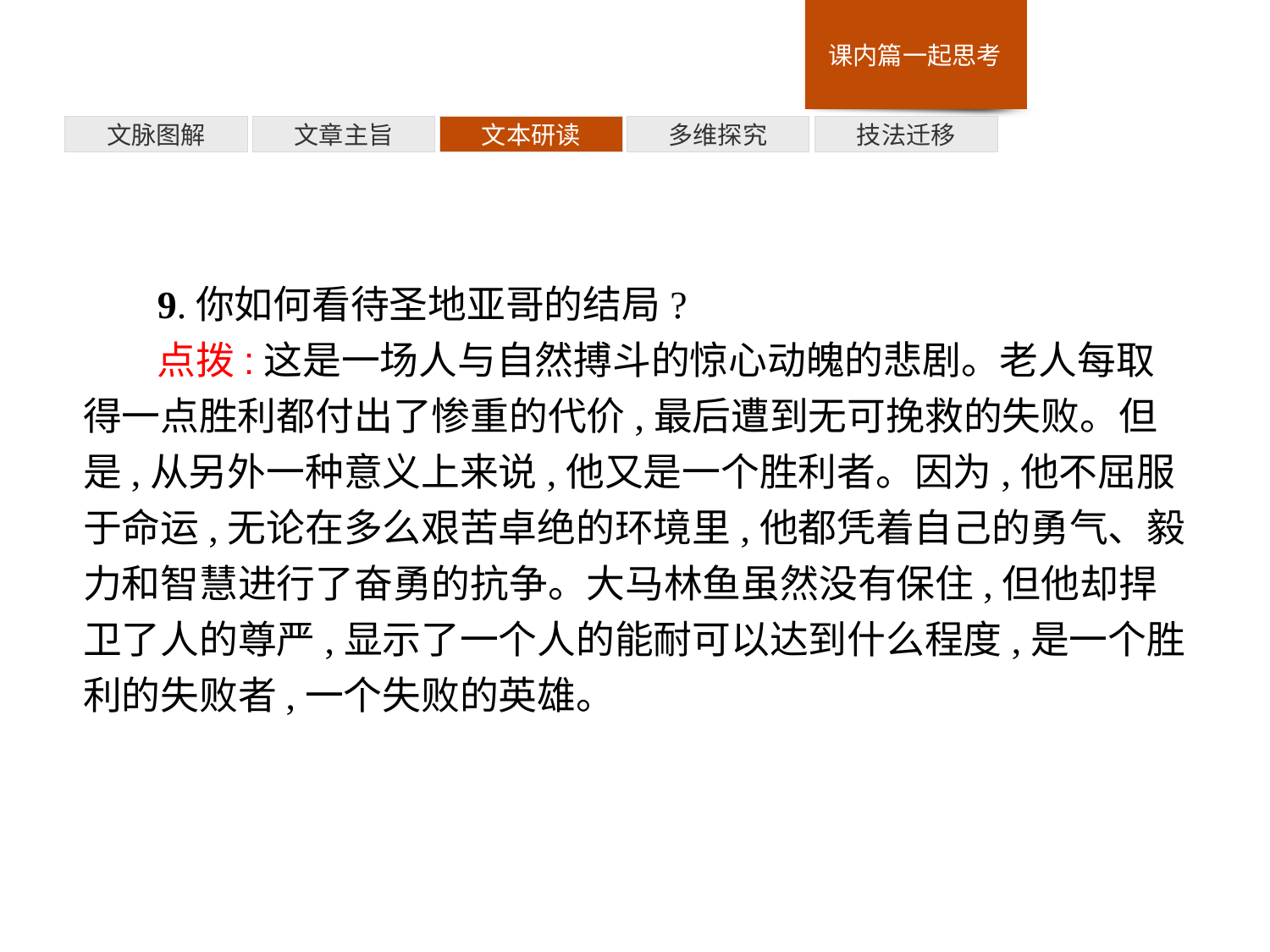

技法迁移
多维探究
文本研读
文章主旨
文脉图解
9.你如何看待圣地亚哥的结局?
点拨:这是一场人与自然搏斗的惊心动魄的悲剧。老人每取得一点胜利都付出了惨重的代价,最后遭到无可挽救的失败。但是,从另外一种意义上来说,他又是一个胜利者。因为,他不屈服于命运,无论在多么艰苦卓绝的环境里,他都凭着自己的勇气、毅力和智慧进行了奋勇的抗争。大马林鱼虽然没有保住,但他却捍卫了人的尊严,显示了一个人的能耐可以达到什么程度,是一个胜利的失败者,一个失败的英雄。